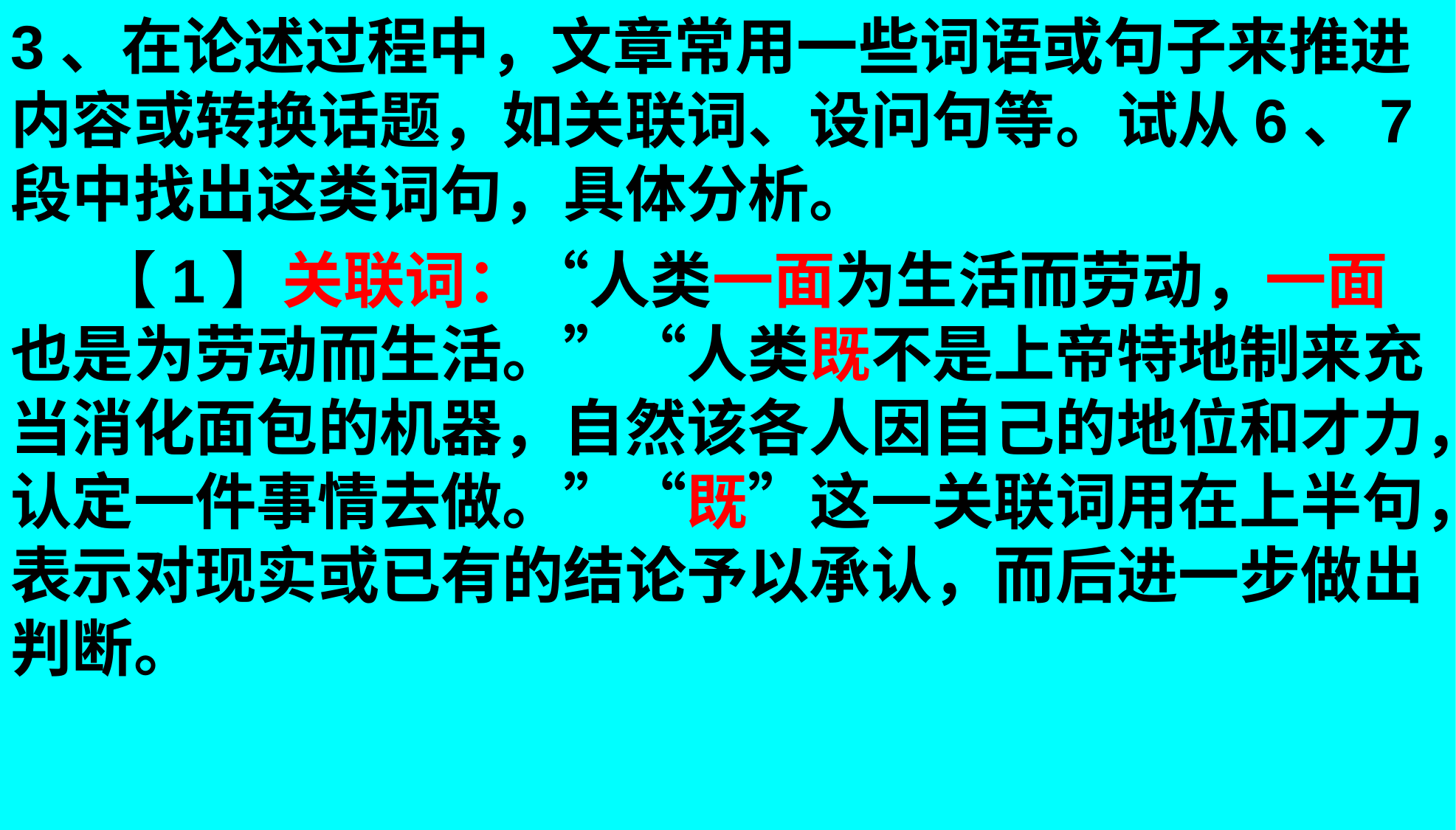

3、在论述过程中，文章常用一些词语或句子来推进内容或转换话题，如关联词、设问句等。试从6、7段中找出这类词句，具体分析。
     【1】关联词：“人类一面为生活而劳动，一面也是为劳动而生活。”“人类既不是上帝特地制来充当消化面包的机器，自然该各人因自己的地位和才力，认定一件事情去做。”“既”这一关联词用在上半句，表示对现实或已有的结论予以承认，而后进一步做出判断。

#